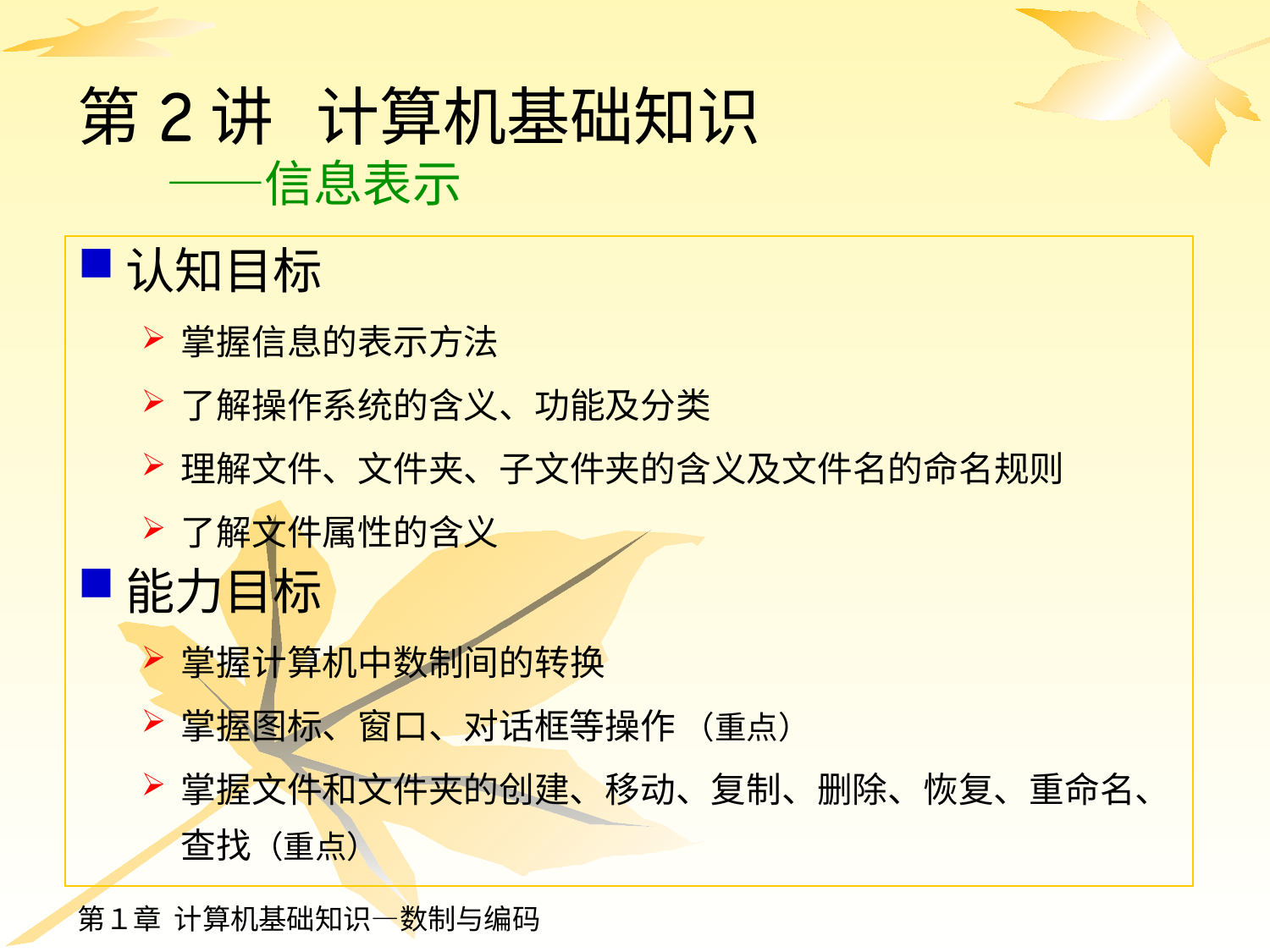

# 第2讲   计算机基础知识 ——信息表示
认知目标
掌握信息的表示方法
了解操作系统的含义、功能及分类
理解文件、文件夹、子文件夹的含义及文件名的命名规则
了解文件属性的含义
能力目标
掌握计算机中数制间的转换
掌握图标、窗口、对话框等操作 （重点）
掌握文件和文件夹的创建、移动、复制、删除、恢复、重命名、查找（重点）